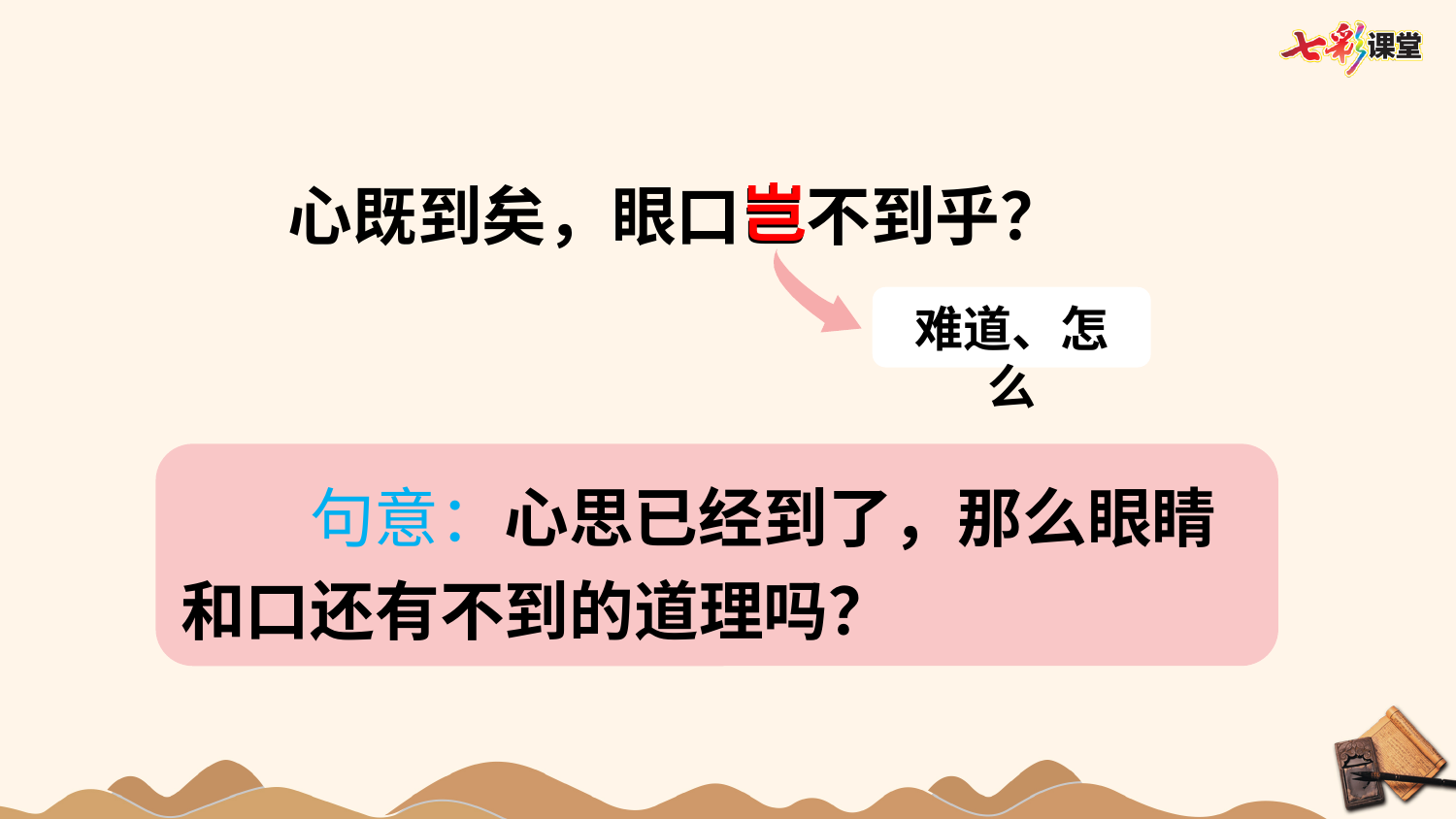

岂
心既到矣，眼口岂不到乎？

难道、怎么
句意：心思已经到了，那么眼睛和口还有不到的道理吗？